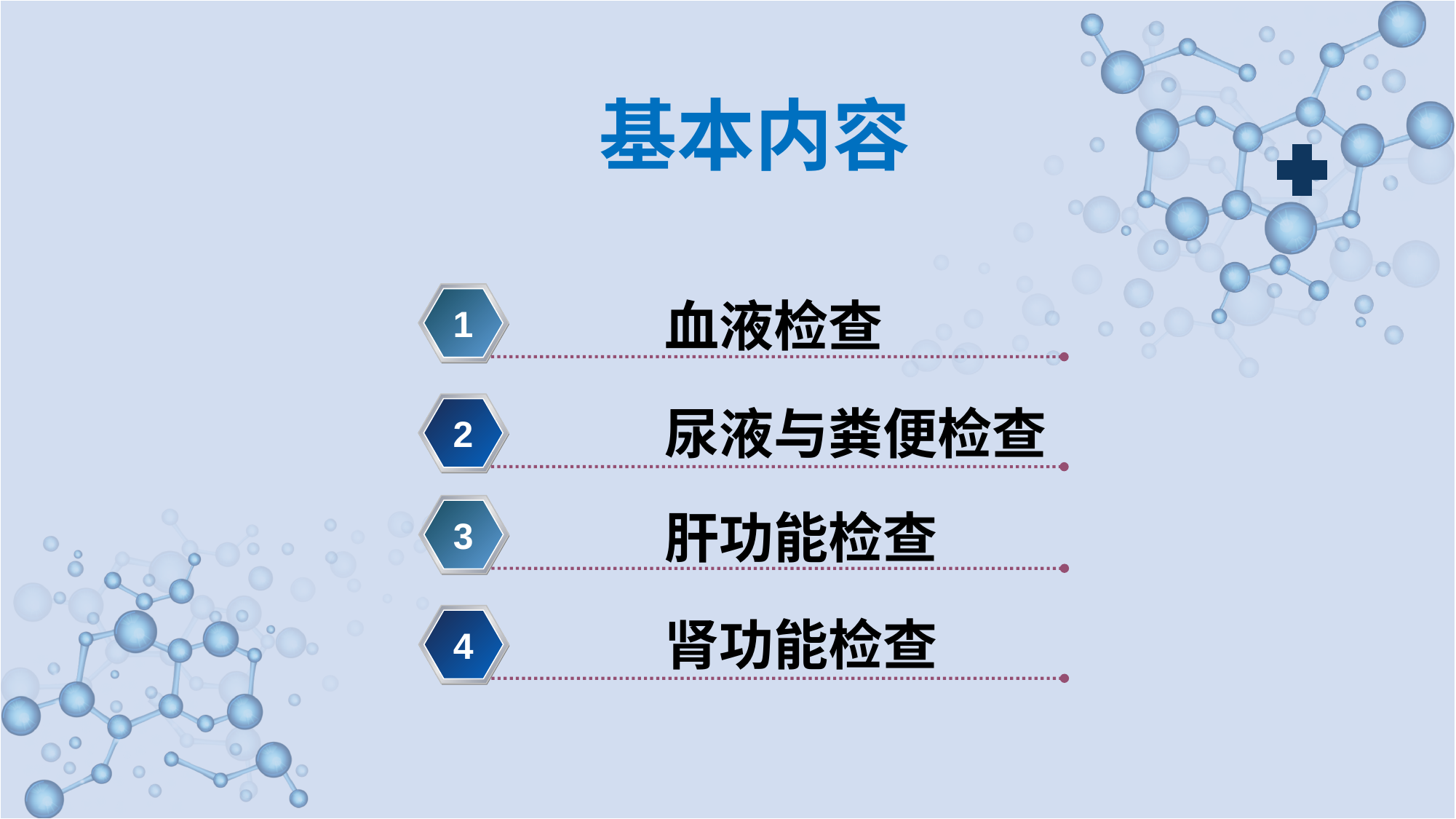

基本内容

  血液检查
1

  尿液与粪便检查
2

  肝功能检查
3

  肾功能检查
4